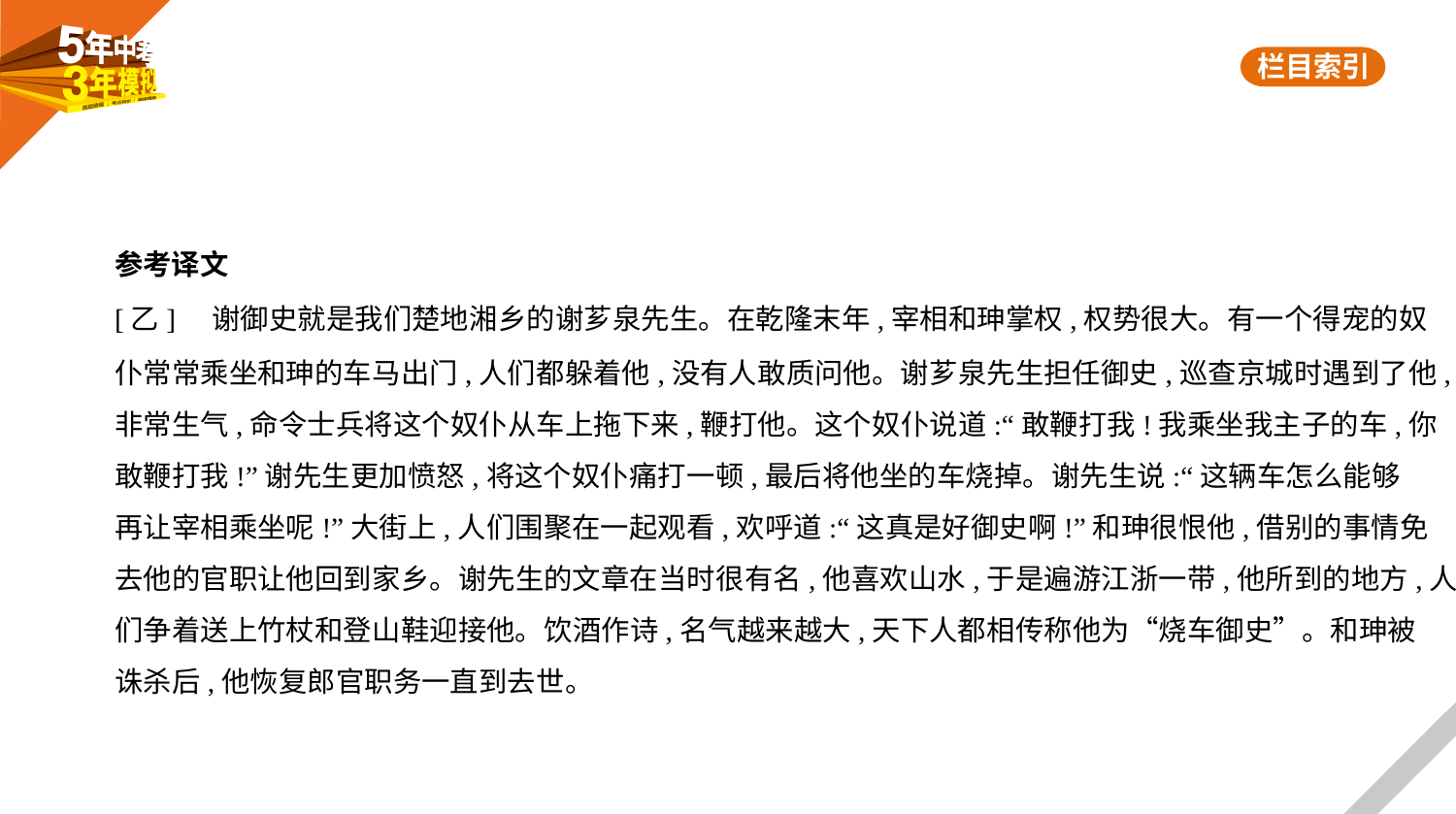

参考译文
[乙]    谢御史就是我们楚地湘乡的谢芗泉先生。在乾隆末年,宰相和珅掌权,权势很大。有一个得宠的奴
仆常常乘坐和珅的车马出门,人们都躲着他,没有人敢质问他。谢芗泉先生担任御史,巡查京城时遇到了他,
非常生气,命令士兵将这个奴仆从车上拖下来,鞭打他。这个奴仆说道:“敢鞭打我!我乘坐我主子的车,你
敢鞭打我!”谢先生更加愤怒,将这个奴仆痛打一顿,最后将他坐的车烧掉。谢先生说:“这辆车怎么能够
再让宰相乘坐呢!”大街上,人们围聚在一起观看,欢呼道:“这真是好御史啊!”和珅很恨他,借别的事情免
去他的官职让他回到家乡。谢先生的文章在当时很有名,他喜欢山水,于是遍游江浙一带,他所到的地方,人
们争着送上竹杖和登山鞋迎接他。饮酒作诗,名气越来越大,天下人都相传称他为“烧车御史”。和珅被
诛杀后,他恢复郎官职务一直到去世。